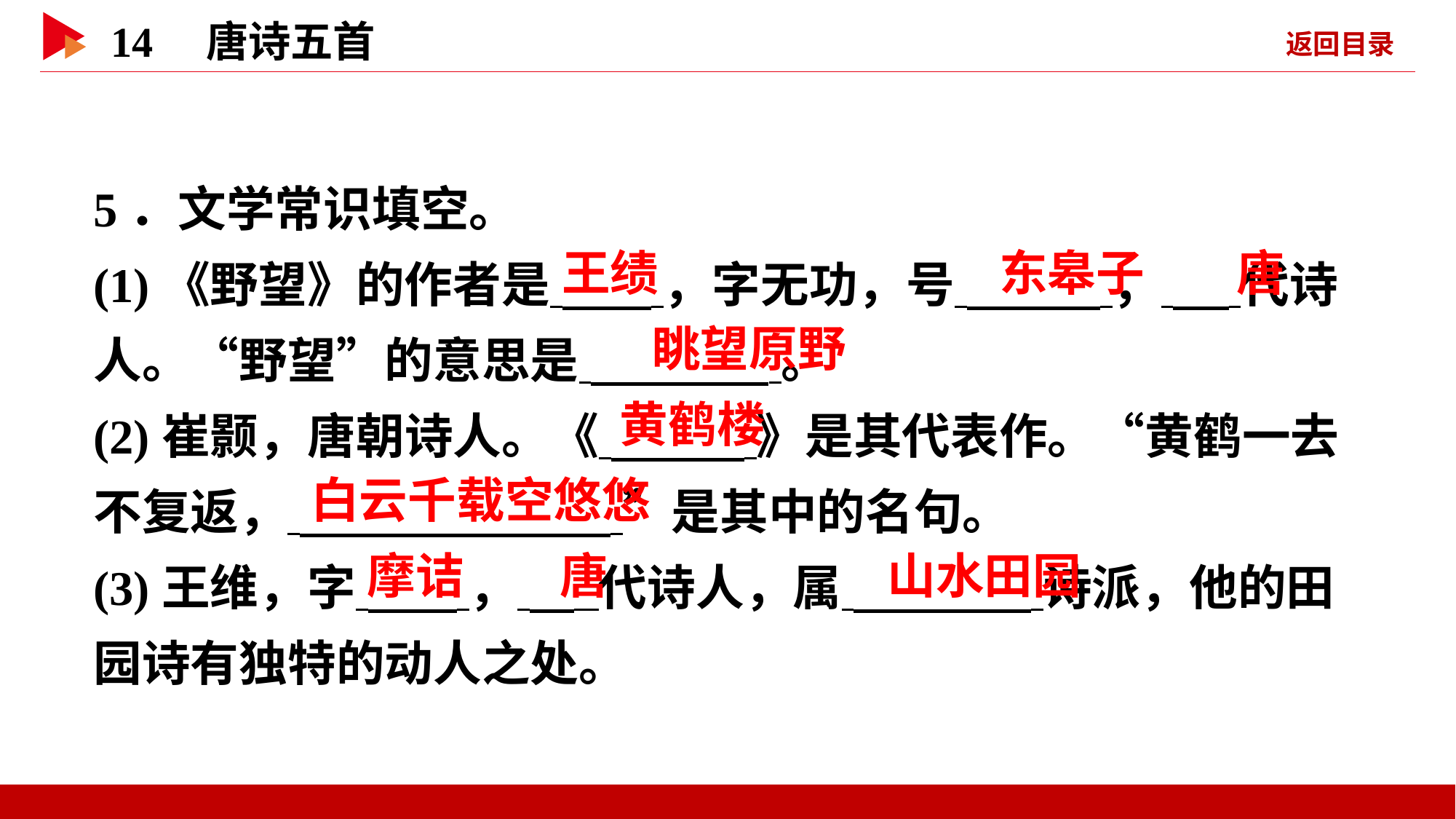

5．文学常识填空。
(1)《野望》的作者是          ，字无功，号              ，       代诗人。“野望”的意思是                  。
(2)崔颢，唐朝诗人。《              》是其代表作。“黄鹤一去不复返，                              ”是其中的名句。
(3)王维，字          ，       代诗人，属                  诗派，他的田园诗有独特的动人之处。
 王绩
 东皋子
   唐
 眺望原野
 黄鹤楼
 白云千载空悠悠
 摩诘
   唐
 山水田园